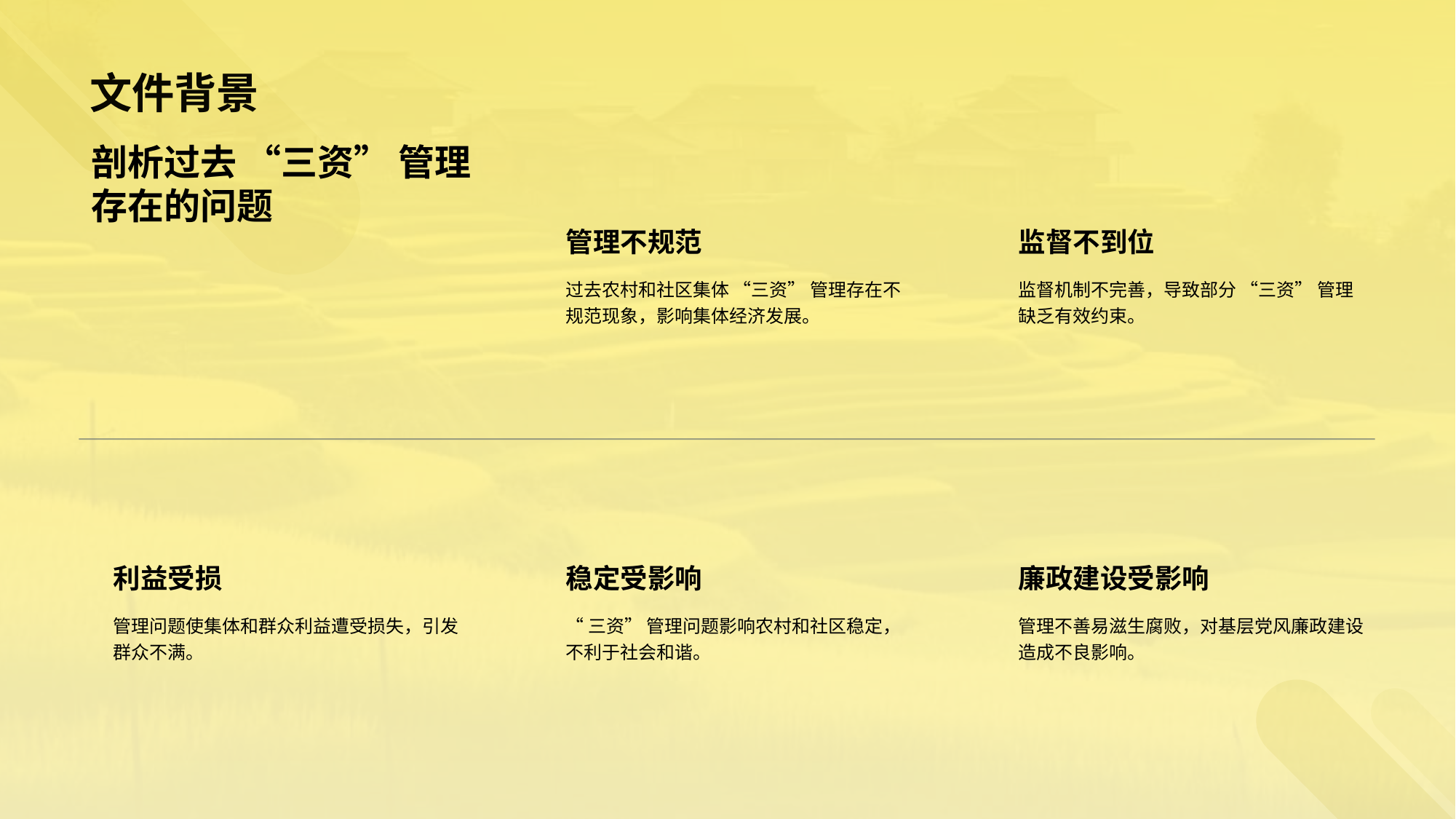

剖析过去 “三资” 管理存在的问题
管理不规范
过去农村和社区集体 “三资” 管理存在不规范现象，影响集体经济发展。
监督不到位
监督机制不完善，导致部分 “三资” 管理缺乏有效约束。
利益受损
管理问题使集体和群众利益遭受损失，引发群众不满。
稳定受影响
“三资” 管理问题影响农村和社区稳定，不利于社会和谐。
廉政建设受影响
管理不善易滋生腐败，对基层党风廉政建设造成不良影响。

# 文件背景